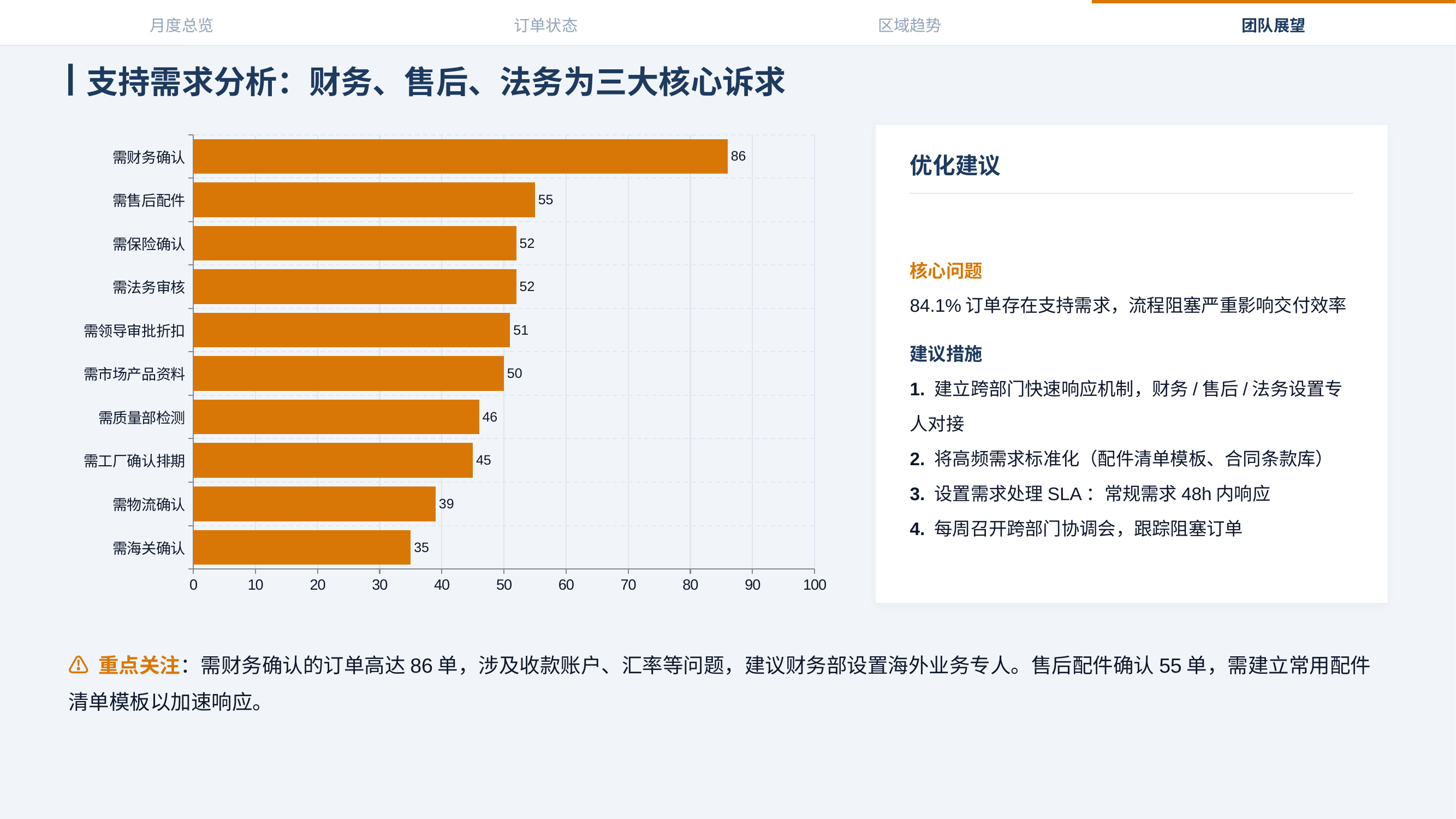

月度总览
订单状态
区域趋势
团队展望

支持需求分析：财务、售后、法务为三大核心诉求

### Chart

| Category | 涉及订单数 |
|---|---|
| 需海关确认 | 35.0 |
| 需物流确认 | 39.0 |
| 需工厂确认排期 | 45.0 |
| 需质量部检测 | 46.0 |
| 需市场产品资料 | 50.0 |
| 需领导审批折扣 | 51.0 |
| 需法务审核 | 52.0 |
| 需保险确认 | 52.0 |
| 需售后配件 | 55.0 |
| 需财务确认 | 86.0 |
优化建议

核心问题
84.1%订单存在支持需求，流程阻塞严重影响交付效率
建议措施
1. 建立跨部门快速响应机制，财务/售后/法务设置专人对接
2. 将高频需求标准化（配件清单模板、合同条款库）
3. 设置需求处理SLA：常规需求48h内响应
4. 每周召开跨部门协调会，跟踪阻塞订单
⚠ 重点关注：需财务确认的订单高达86单，涉及收款账户、汇率等问题，建议财务部设置海外业务专人。售后配件确认55单，需建立常用配件清单模板以加速响应。